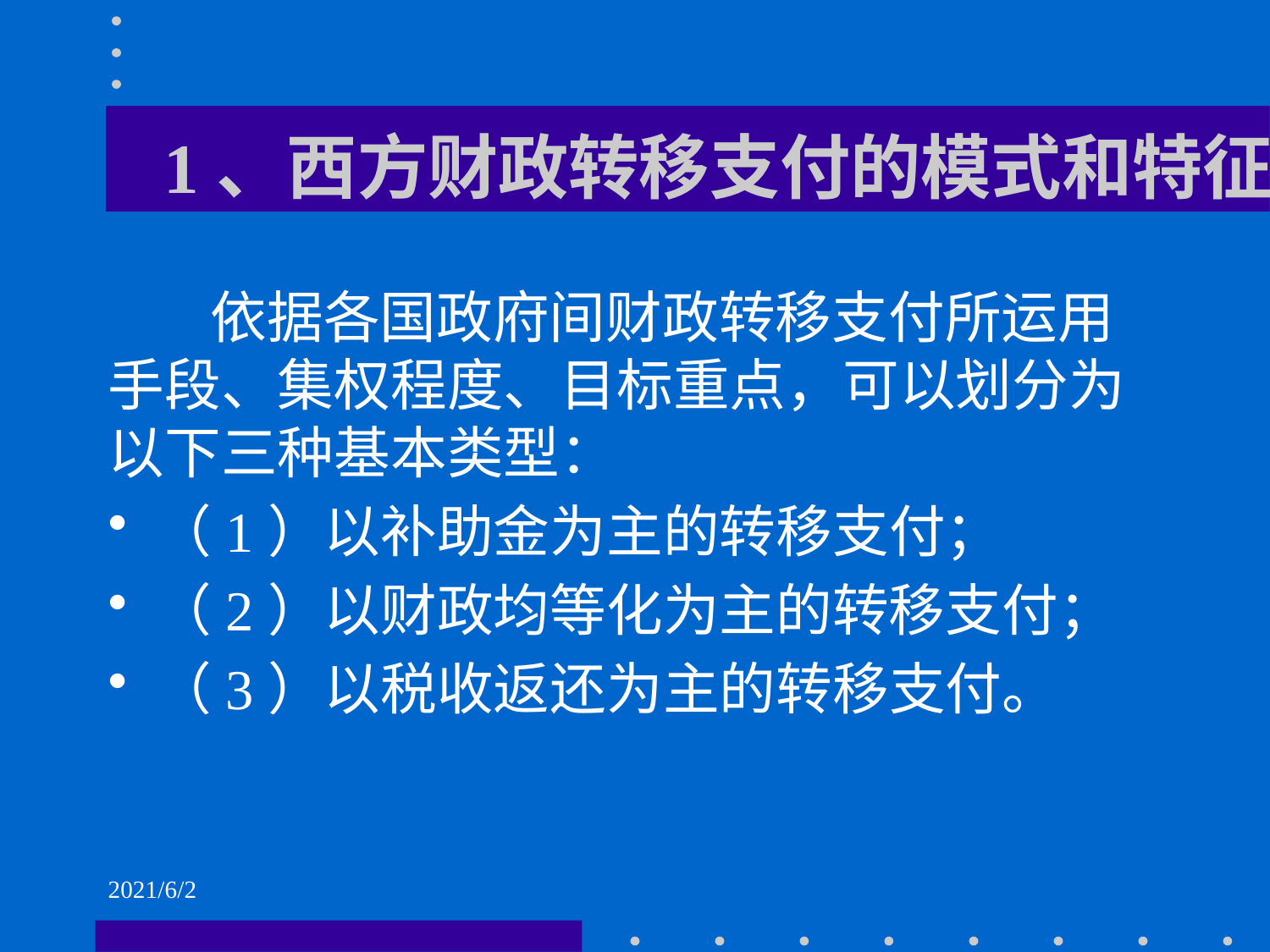

# 1、西方财政转移支付的模式和特征
       依据各国政府间财政转移支付所运用手段、集权程度、目标重点，可以划分为以下三种基本类型：
（1）以补助金为主的转移支付；
（2）以财政均等化为主的转移支付；
（3）以税收返还为主的转移支付。
2021/6/2